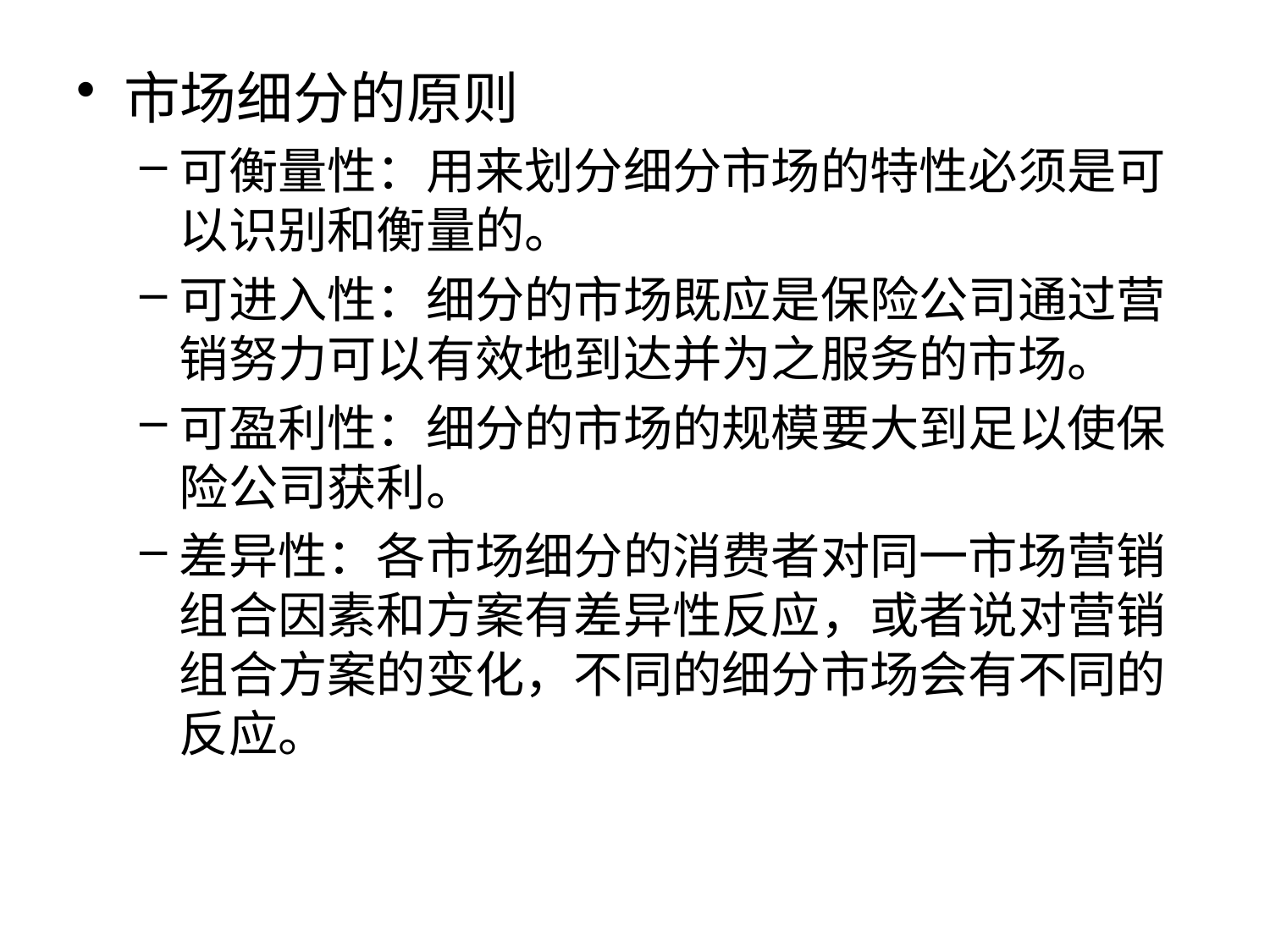

市场细分的原则
可衡量性：用来划分细分市场的特性必须是可以识别和衡量的。
可进入性：细分的市场既应是保险公司通过营销努力可以有效地到达并为之服务的市场。
可盈利性：细分的市场的规模要大到足以使保险公司获利。
差异性：各市场细分的消费者对同一市场营销组合因素和方案有差异性反应，或者说对营销组合方案的变化，不同的细分市场会有不同的反应。